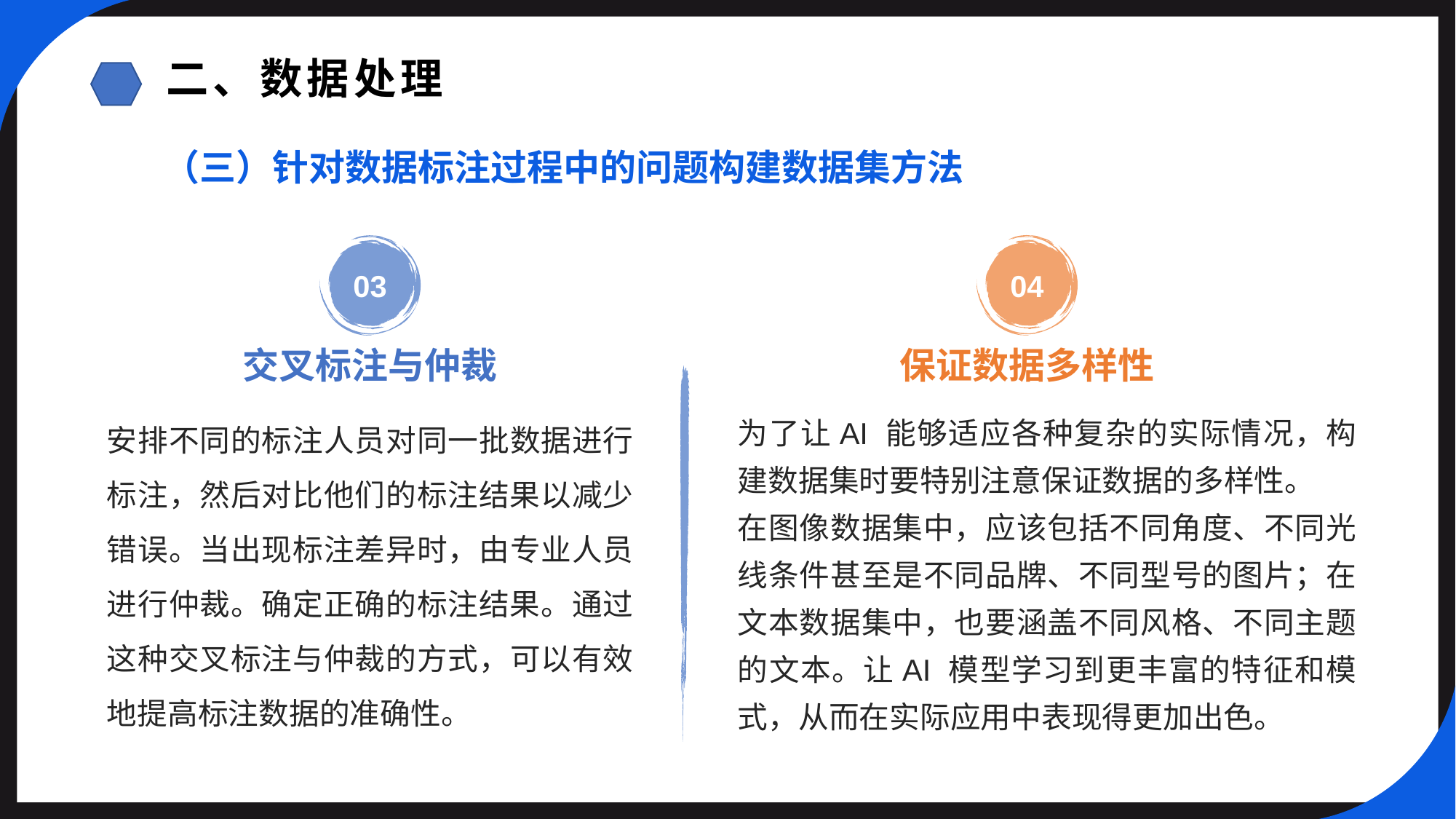

二、数据处理
（三）针对数据标注过程中的问题构建数据集方法
04
03
保证数据多样性
交叉标注与仲裁

安排不同的标注人员对同一批数据进行标注，然后对比他们的标注结果以减少错误。当出现标注差异时，由专业人员进行仲裁。确定正确的标注结果。通过这种交叉标注与仲裁的方式，可以有效地提高标注数据的准确性。
为了让AI 能够适应各种复杂的实际情况，构建数据集时要特别注意保证数据的多样性。
在图像数据集中，应该包括不同角度、不同光线条件甚至是不同品牌、不同型号的图片；在文本数据集中，也要涵盖不同风格、不同主题的文本。让AI 模型学习到更丰富的特征和模式，从而在实际应用中表现得更加出色。